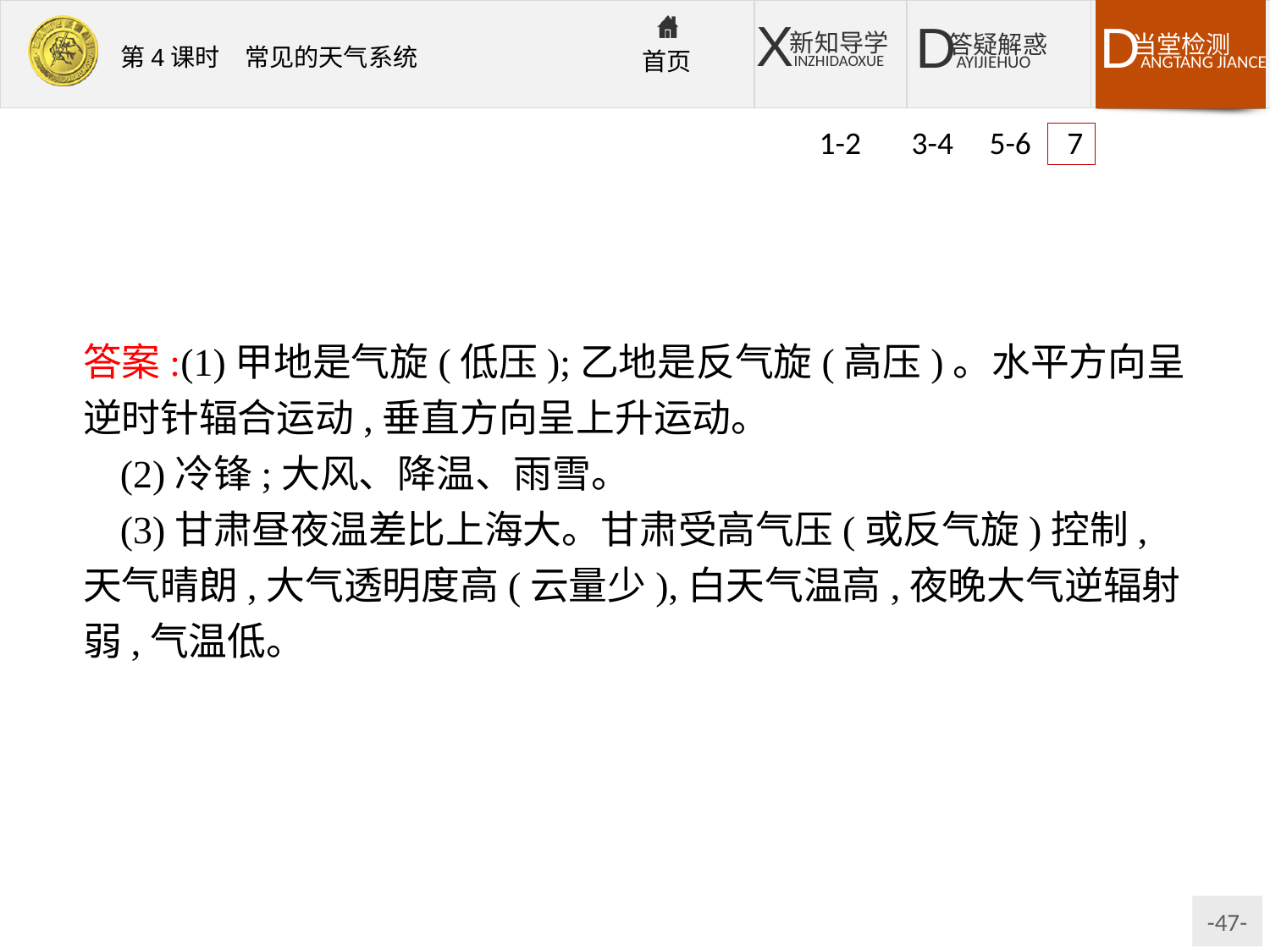

1-2       3-4     5-6     7

答案:(1)甲地是气旋(低压);乙地是反气旋(高压)。水平方向呈逆时针辐合运动,垂直方向呈上升运动。
(2)冷锋;大风、降温、雨雪。
(3)甘肃昼夜温差比上海大。甘肃受高气压(或反气旋)控制,天气晴朗,大气透明度高(云量少),白天气温高,夜晚大气逆辐射弱,气温低。